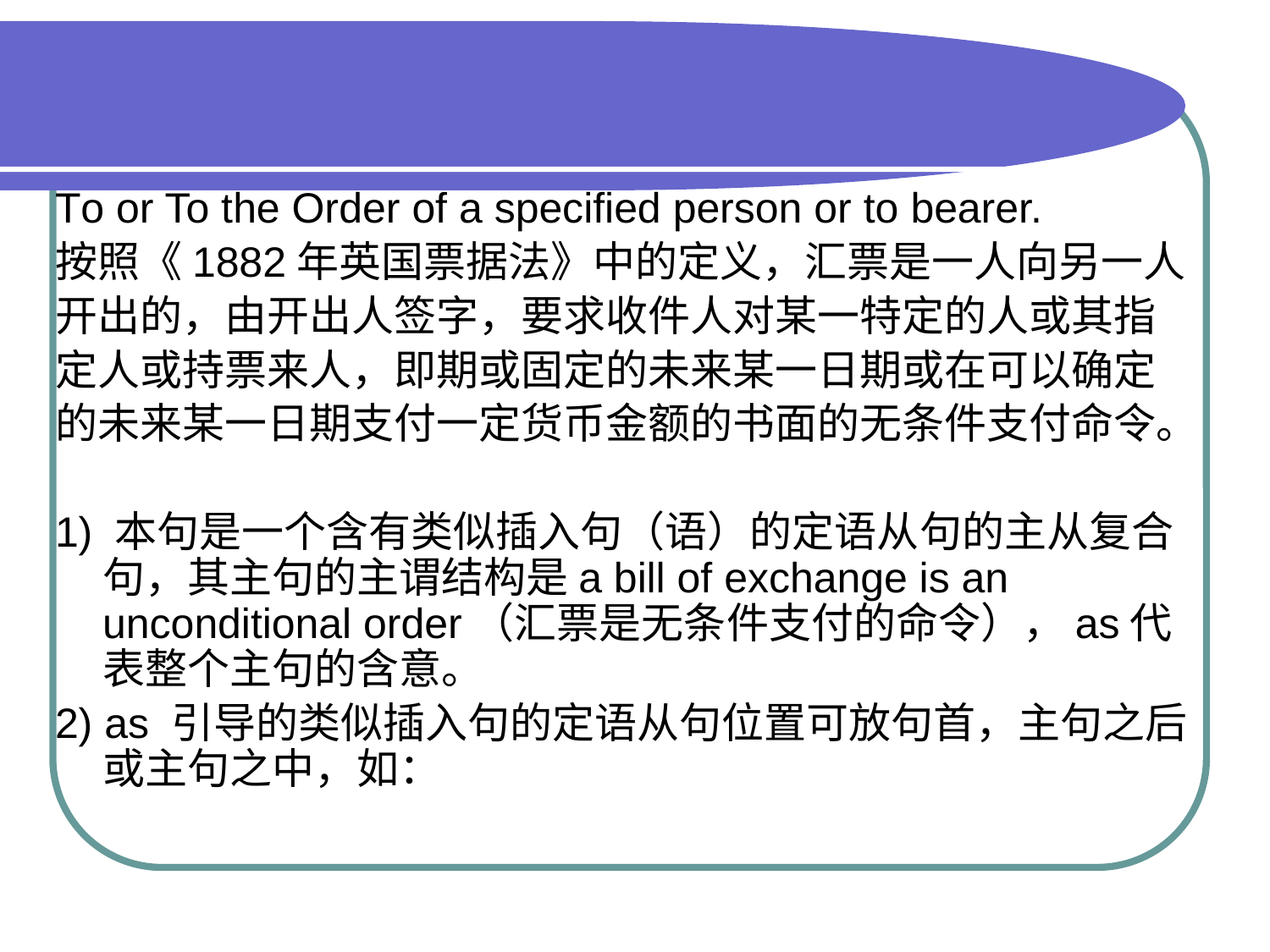

#
To or To the Order of a specified person or to bearer.
按照《1882年英国票据法》中的定义，汇票是一人向另一人
开出的，由开出人签字，要求收件人对某一特定的人或其指
定人或持票来人，即期或固定的未来某一日期或在可以确定
的未来某一日期支付一定货币金额的书面的无条件支付命令。

1) 本句是一个含有类似插入句（语）的定语从句的主从复合句，其主句的主谓结构是a bill of exchange is an unconditional order（汇票是无条件支付的命令），as代表整个主句的含意。
2) as 引导的类似插入句的定语从句位置可放句首，主句之后或主句之中，如：